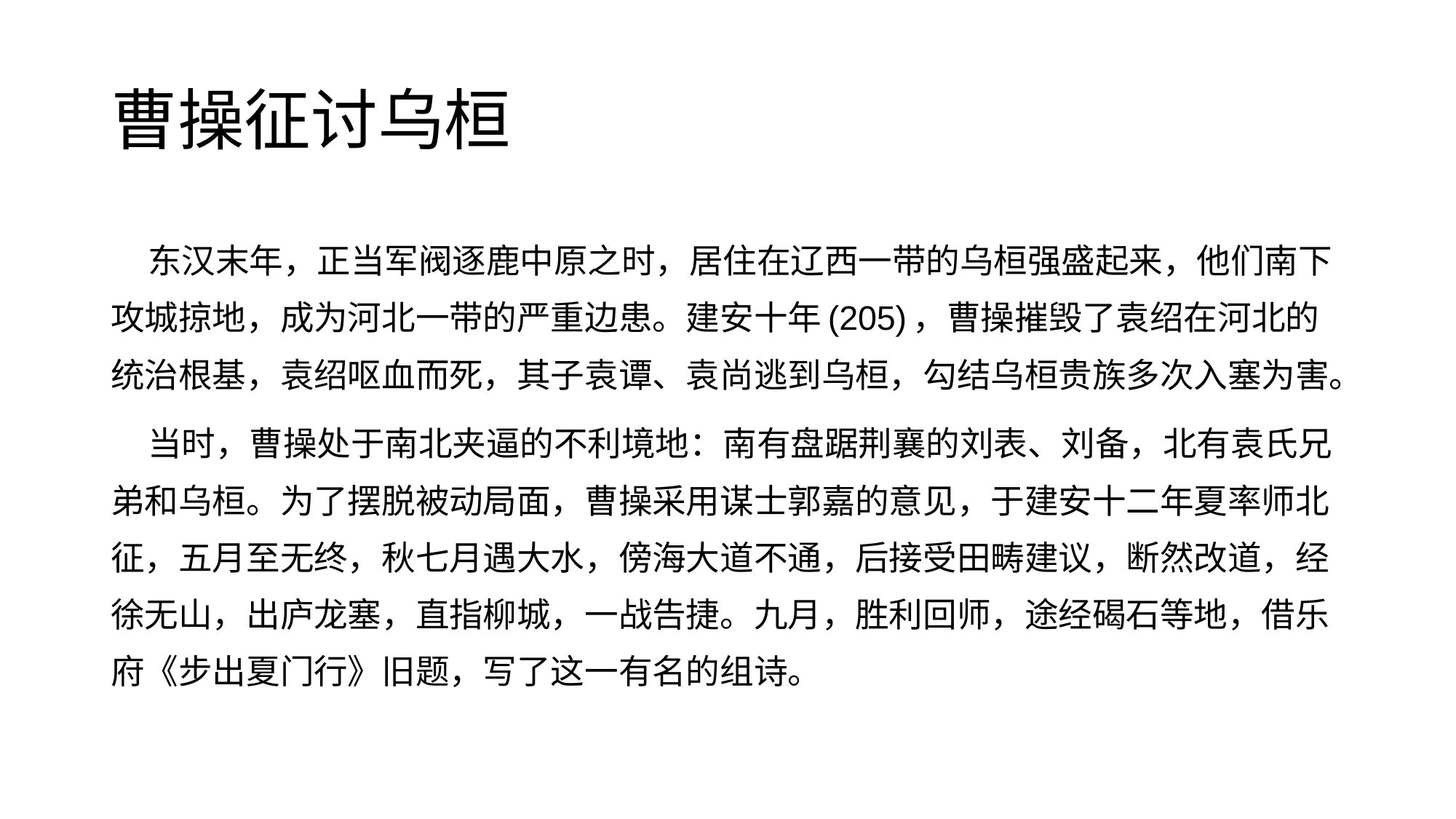

# 曹操征讨乌桓
    东汉末年，正当军阀逐鹿中原之时，居住在辽西一带的乌桓强盛起来，他们南下攻城掠地，成为河北一带的严重边患。建安十年(205)，曹操摧毁了袁绍在河北的统治根基，袁绍呕血而死，其子袁谭、袁尚逃到乌桓，勾结乌桓贵族多次入塞为害。
    当时，曹操处于南北夹逼的不利境地：南有盘踞荆襄的刘表、刘备，北有袁氏兄弟和乌桓。为了摆脱被动局面，曹操采用谋士郭嘉的意见，于建安十二年夏率师北征，五月至无终，秋七月遇大水，傍海大道不通，后接受田畴建议，断然改道，经徐无山，出庐龙塞，直指柳城，一战告捷。九月，胜利回师，途经碣石等地，借乐府《步出夏门行》旧题，写了这一有名的组诗。